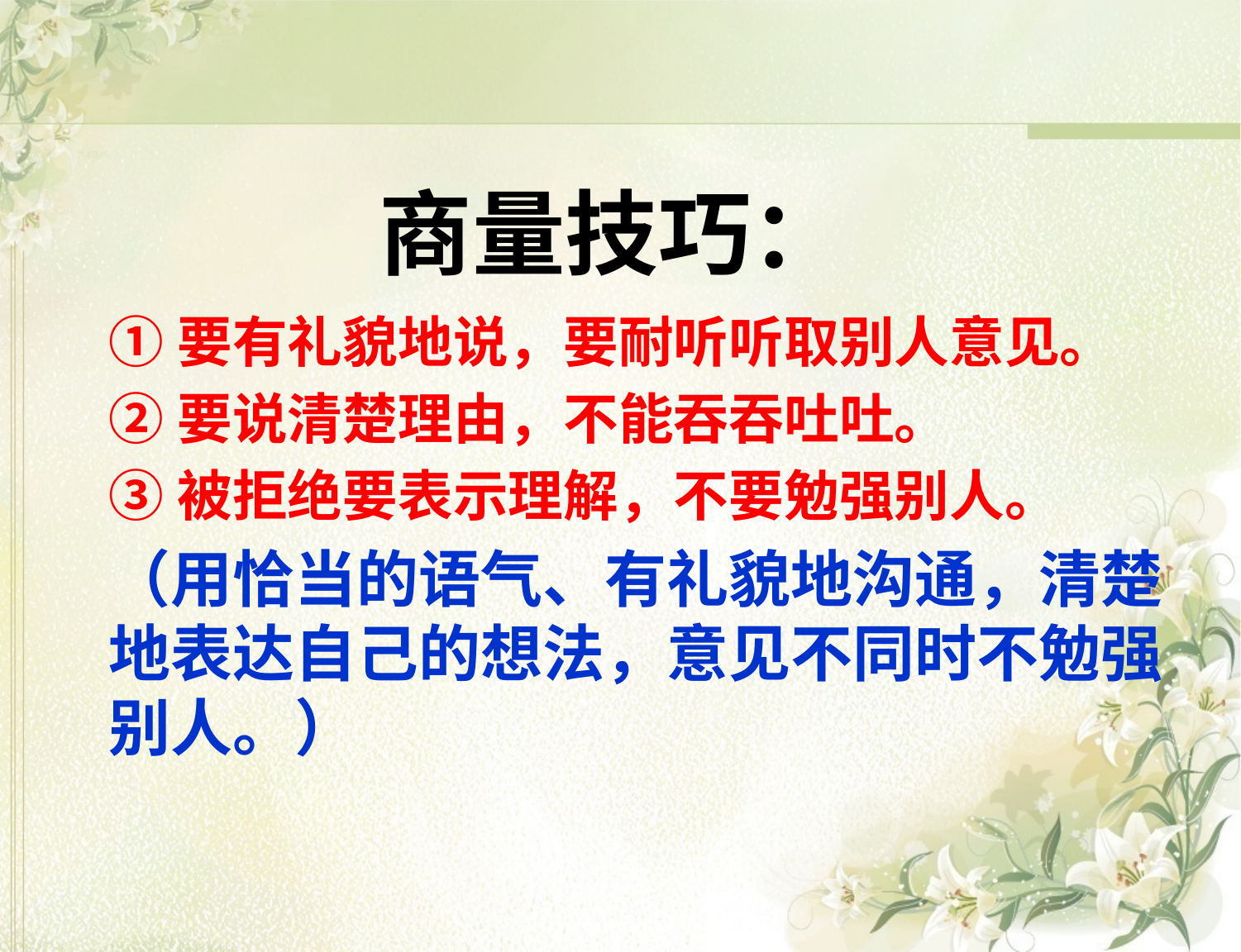

# 商量技巧：
①要有礼貌地说，要耐听听取别人意见。
②要说清楚理由，不能吞吞吐吐。
③被拒绝要表示理解，不要勉强别人。
（用恰当的语气、有礼貌地沟通，清楚地表达自己的想法，意见不同时不勉强别人。）